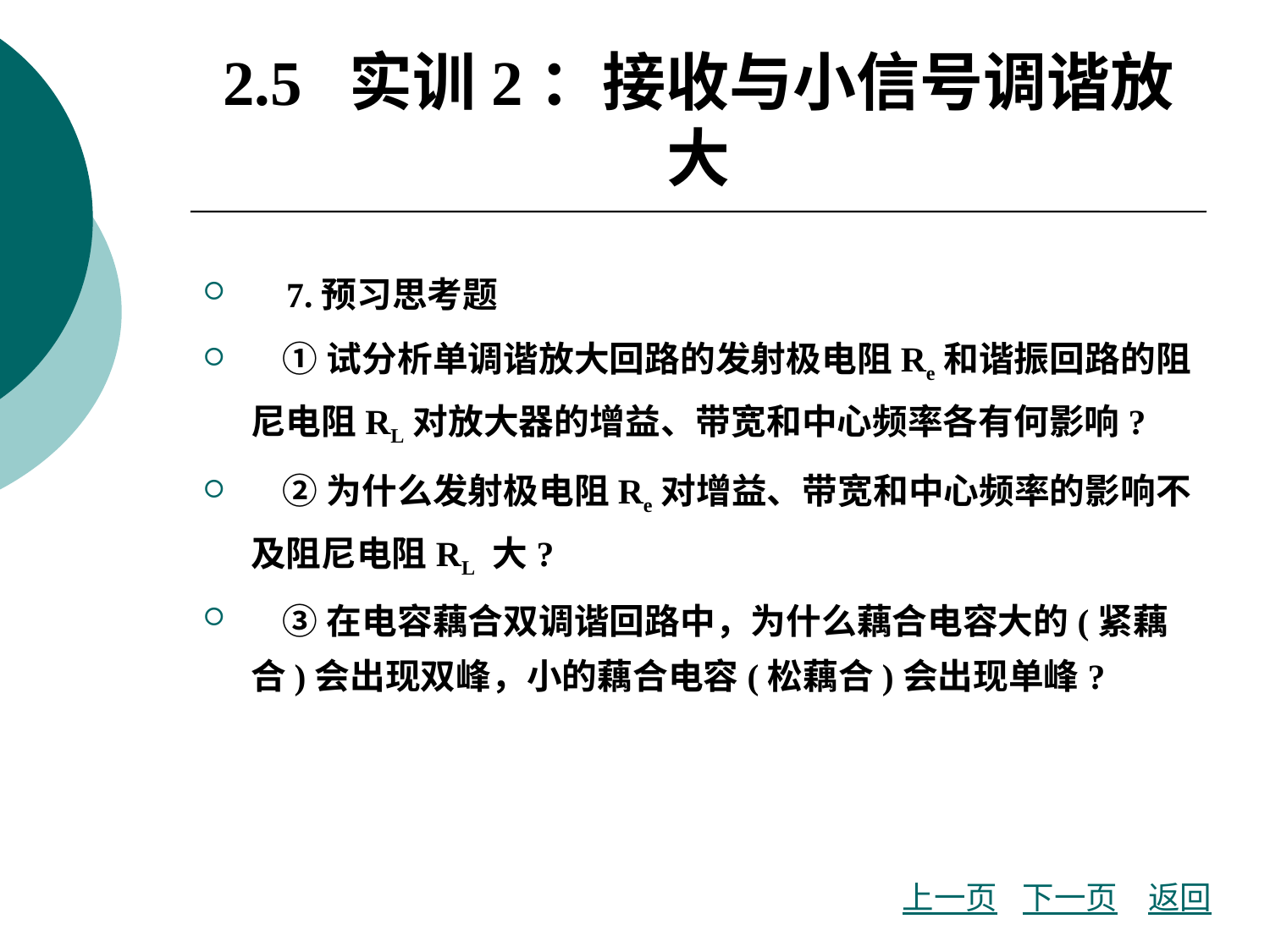

# 2.5  实训2：接收与小信号调谐放大
    7.预习思考题
    ①试分析单调谐放大回路的发射极电阻Re和谐振回路的阻尼电阻RL对放大器的增益、带宽和中心频率各有何影响?
    ②为什么发射极电阻Re对增益、带宽和中心频率的影响不及阻尼电阻RL 大?
    ③在电容藕合双调谐回路中，为什么藕合电容大的(紧藕合)会出现双峰，小的藕合电容(松藕合)会出现单峰?
上一页
下一页
返回